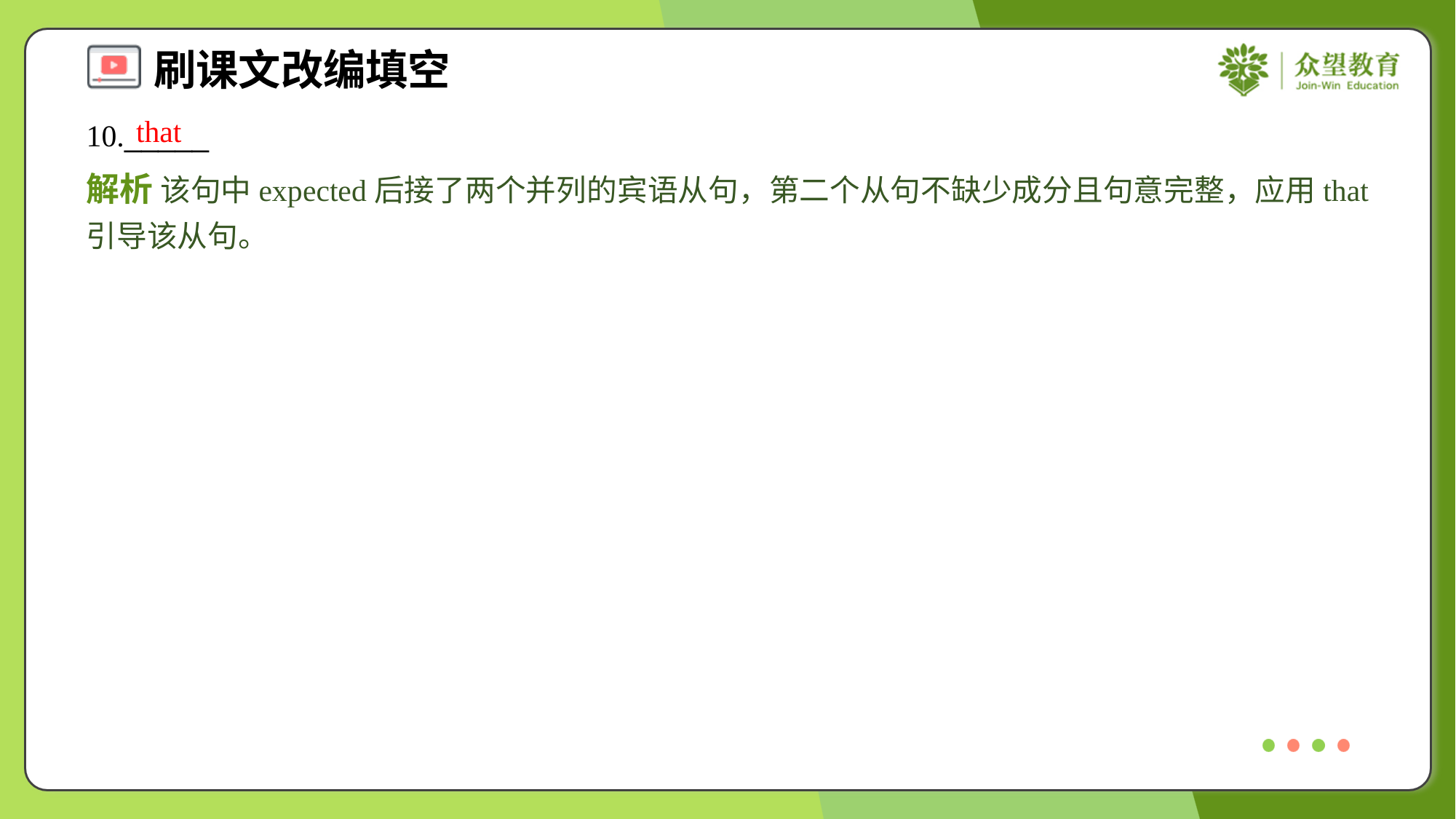

that
10._____
解析 该句中expected后接了两个并列的宾语从句，第二个从句不缺少成分且句意完整，应用that引导该从句。